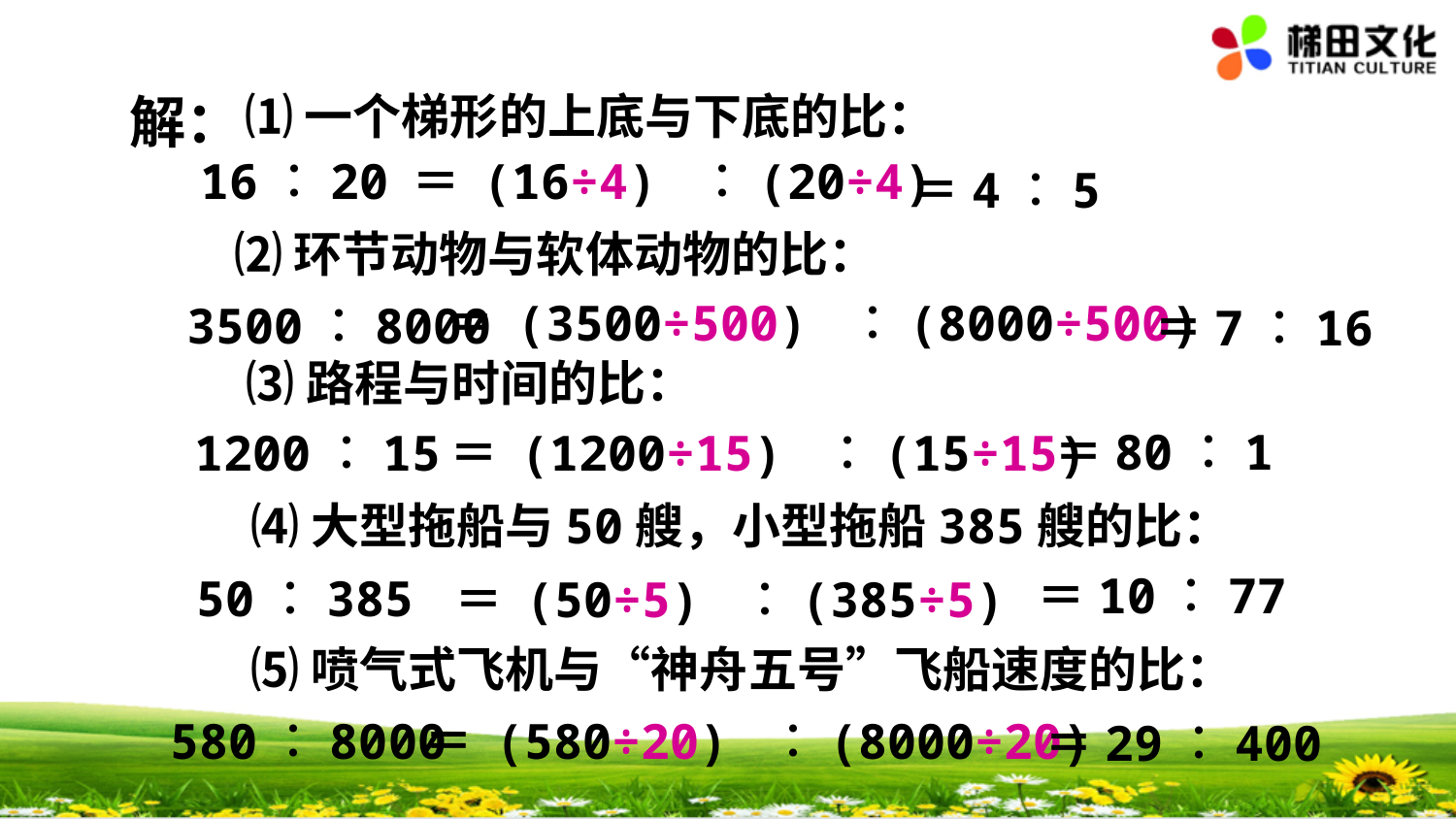

解：
⑴一个梯形的上底与下底的比：
＝ (16÷4) ︰(20÷4)
16︰20
＝4︰5
⑵环节动物与软体动物的比：
3500︰8000
＝ (3500÷500) ︰(8000÷500)
＝7︰16
⑶路程与时间的比：
＝80︰1
1200︰15
＝ (1200÷15) ︰(15÷15)
⑷大型拖船与50艘，小型拖船385艘的比：
＝10︰77
50︰385
＝ (50÷5) ︰(385÷5)
⑸喷气式飞机与“神舟五号”飞船速度的比：
580︰8000
＝ (580÷20) ︰(8000÷20)
＝29︰400